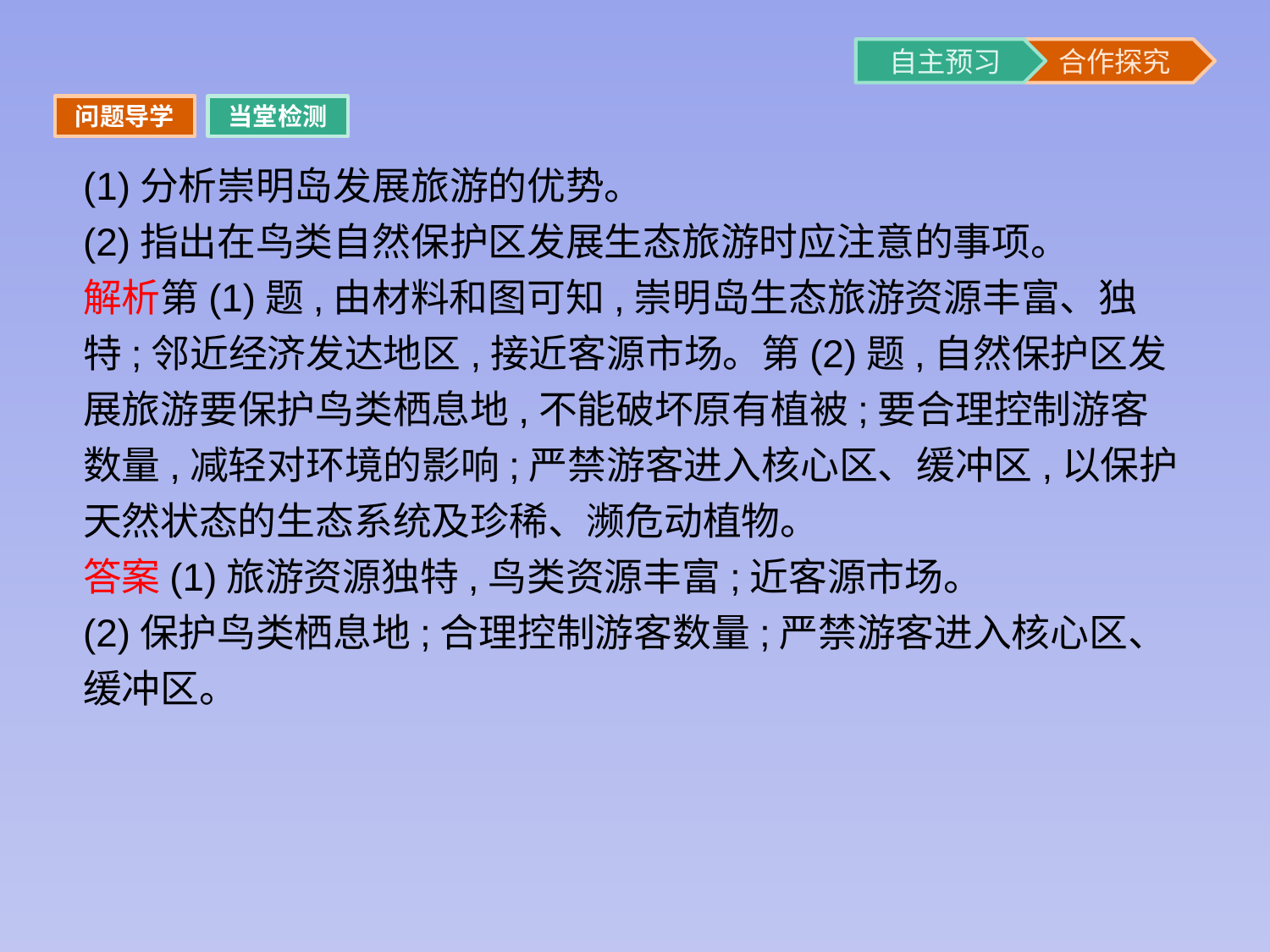

问题导学
当堂检测
(1)分析崇明岛发展旅游的优势。
(2)指出在鸟类自然保护区发展生态旅游时应注意的事项。
解析第(1)题,由材料和图可知,崇明岛生态旅游资源丰富、独特;邻近经济发达地区,接近客源市场。第(2)题,自然保护区发展旅游要保护鸟类栖息地,不能破坏原有植被;要合理控制游客数量,减轻对环境的影响;严禁游客进入核心区、缓冲区,以保护天然状态的生态系统及珍稀、濒危动植物。
答案(1)旅游资源独特,鸟类资源丰富;近客源市场。
(2)保护鸟类栖息地;合理控制游客数量;严禁游客进入核心区、缓冲区。